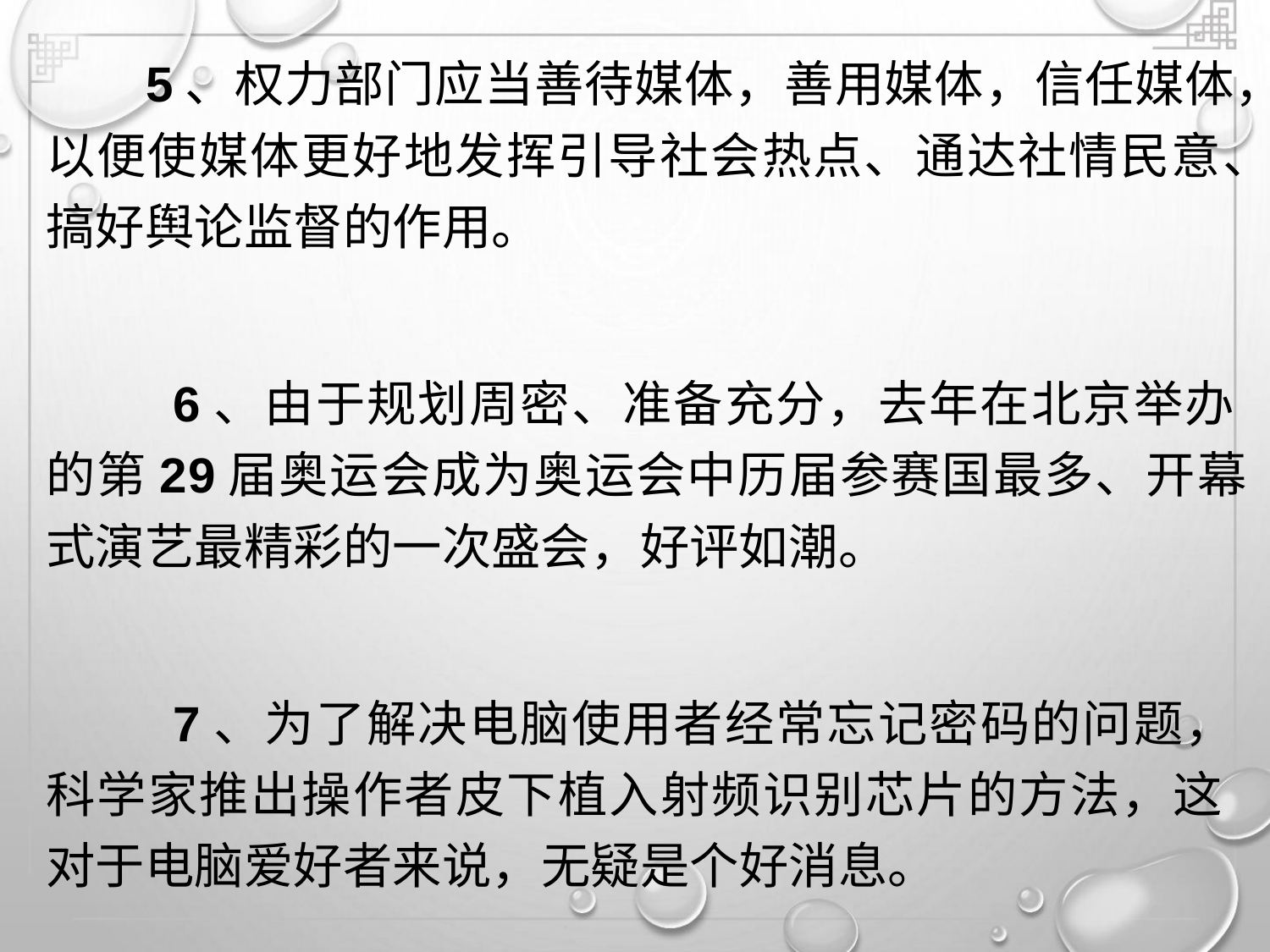

5、权力部门应当善待媒体，善用媒体，信任媒体，
以便使媒体更好地发挥引导社会热点、通达社情民意、
搞好舆论监督的作用。
6、由于规划周密、准备充分，去年在北京举办
的第29届奥运会成为奥运会中历届参赛国最多、开幕
式演艺最精彩的一次盛会，好评如潮。
7、为了解决电脑使用者经常忘记密码的问题，
科学家推出操作者皮下植入射频识别芯片的方法，这
对于电脑爱好者来说，无疑是个好消息。